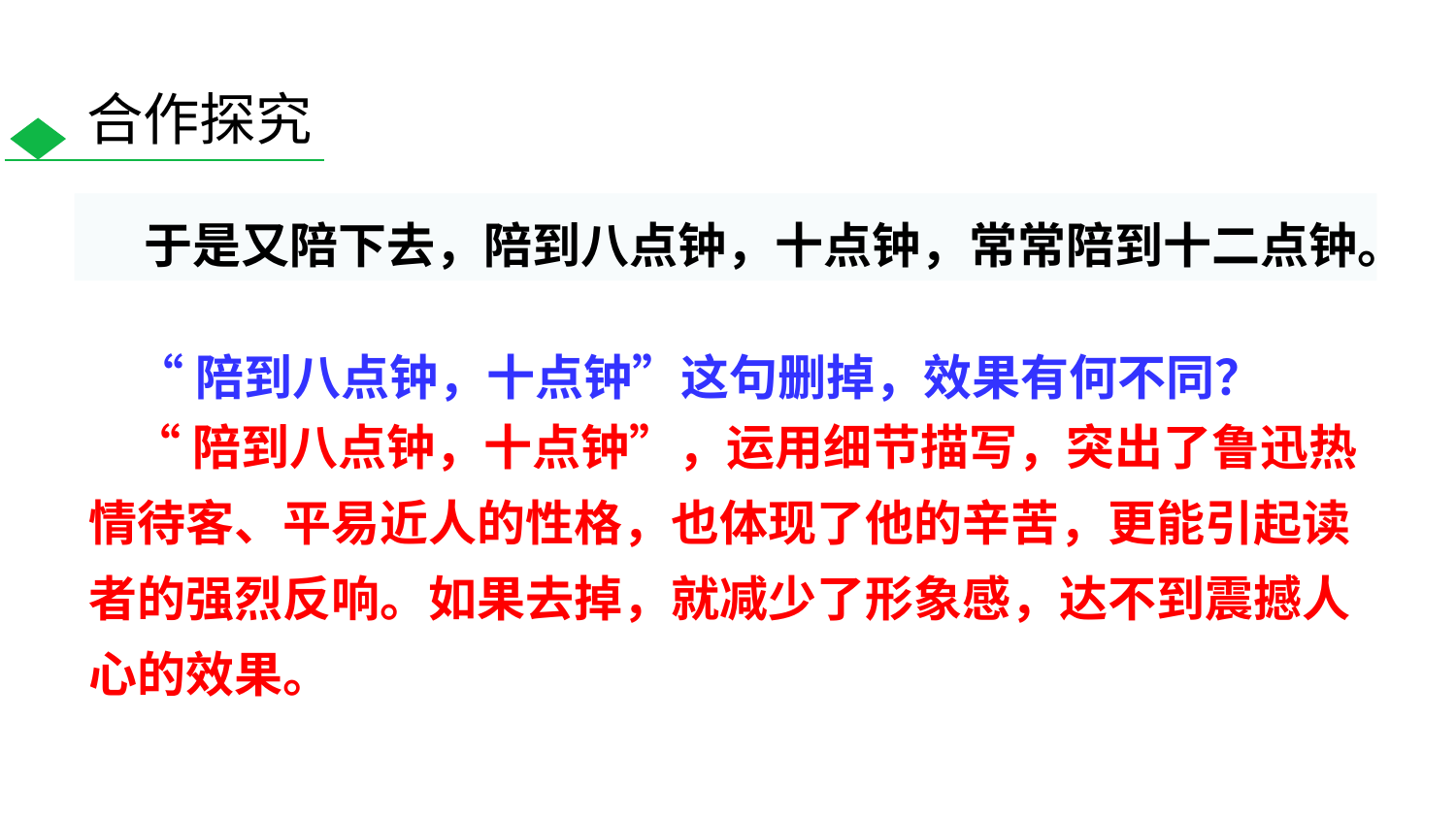

合作探究

    于是又陪下去，陪到八点钟，十点钟，常常陪到十二点钟。
    “陪到八点钟，十点钟”这句删掉，效果有何不同？
    “陪到八点钟，十点钟”，运用细节描写，突出了鲁迅热情待客、平易近人的性格，也体现了他的辛苦，更能引起读者的强烈反响。如果去掉，就减少了形象感，达不到震撼人心的效果。